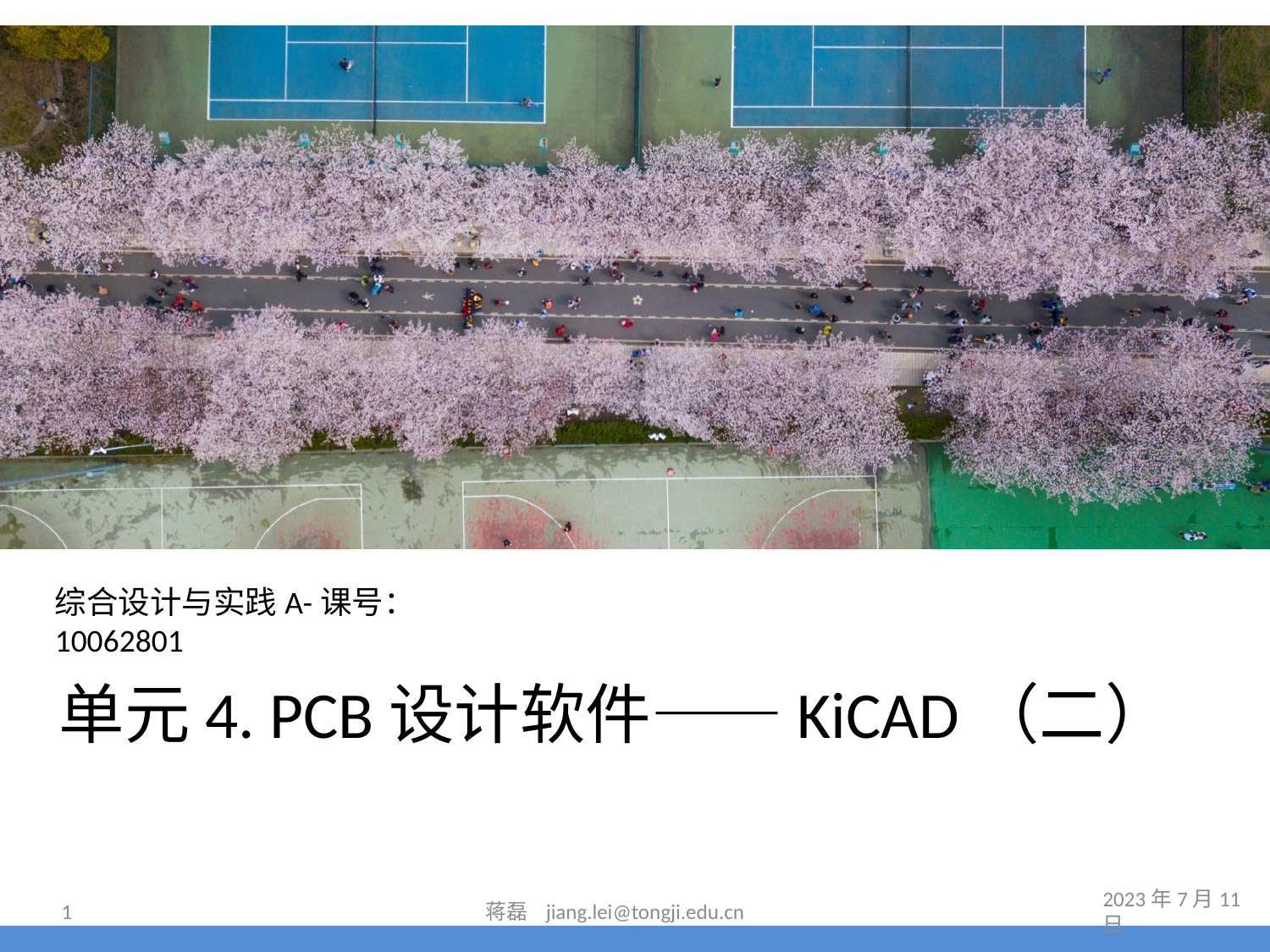

综合设计与实践A-课号：10062801
# 单元4. PCB设计软件——KiCAD（二）
2023年7月11日
1
蒋磊  jiang.lei@tongji.edu.cn